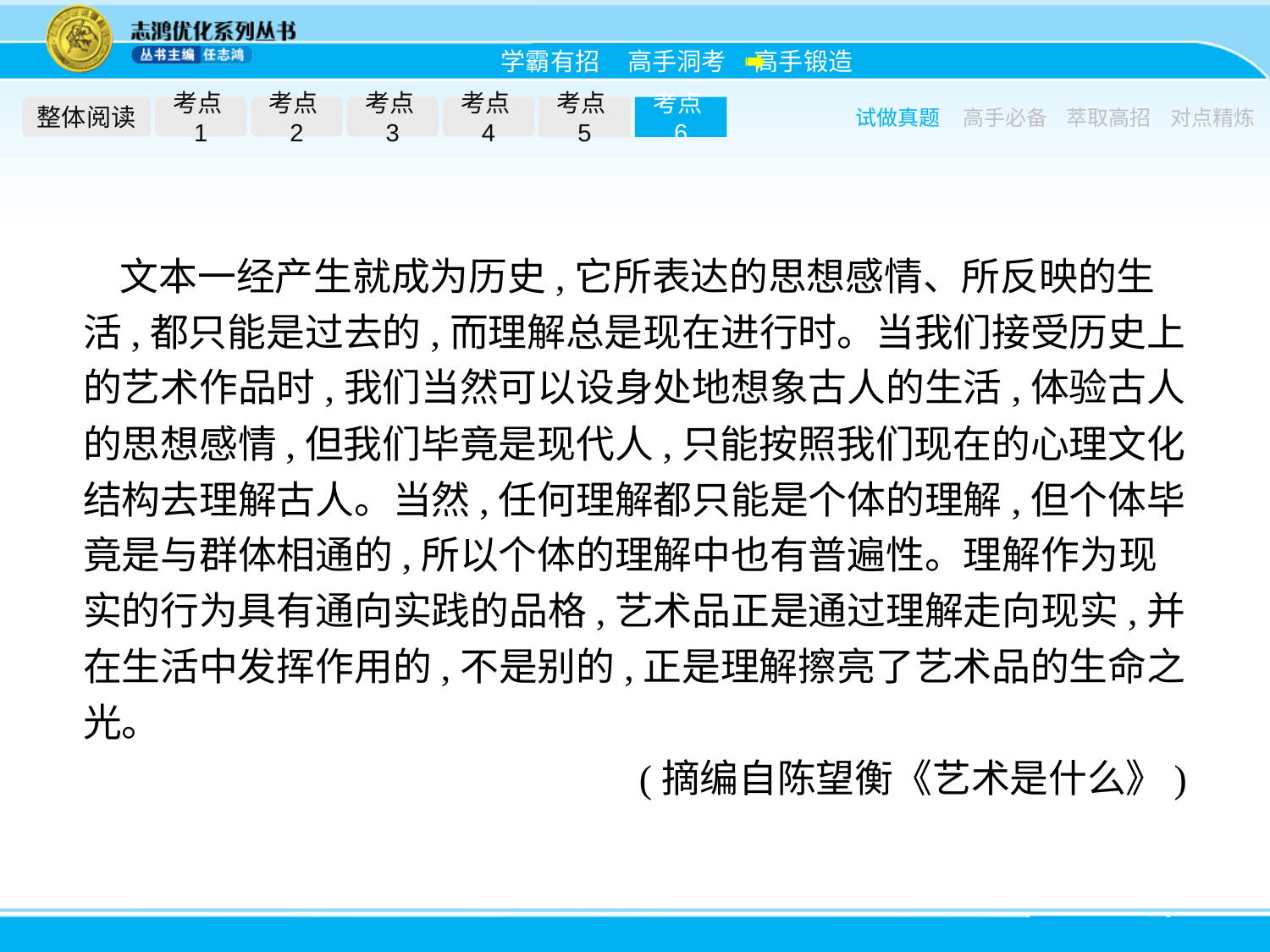

整体阅读
考点1
考点2
考点3
考点4
考点5
考点6
试做真题
高手必备
萃取高招
对点精炼
文本一经产生就成为历史,它所表达的思想感情、所反映的生活,都只能是过去的,而理解总是现在进行时。当我们接受历史上的艺术作品时,我们当然可以设身处地想象古人的生活,体验古人的思想感情,但我们毕竟是现代人,只能按照我们现在的心理文化结构去理解古人。当然,任何理解都只能是个体的理解,但个体毕竟是与群体相通的,所以个体的理解中也有普遍性。理解作为现实的行为具有通向实践的品格,艺术品正是通过理解走向现实,并在生活中发挥作用的,不是别的,正是理解擦亮了艺术品的生命之光。
(摘编自陈望衡《艺术是什么》)